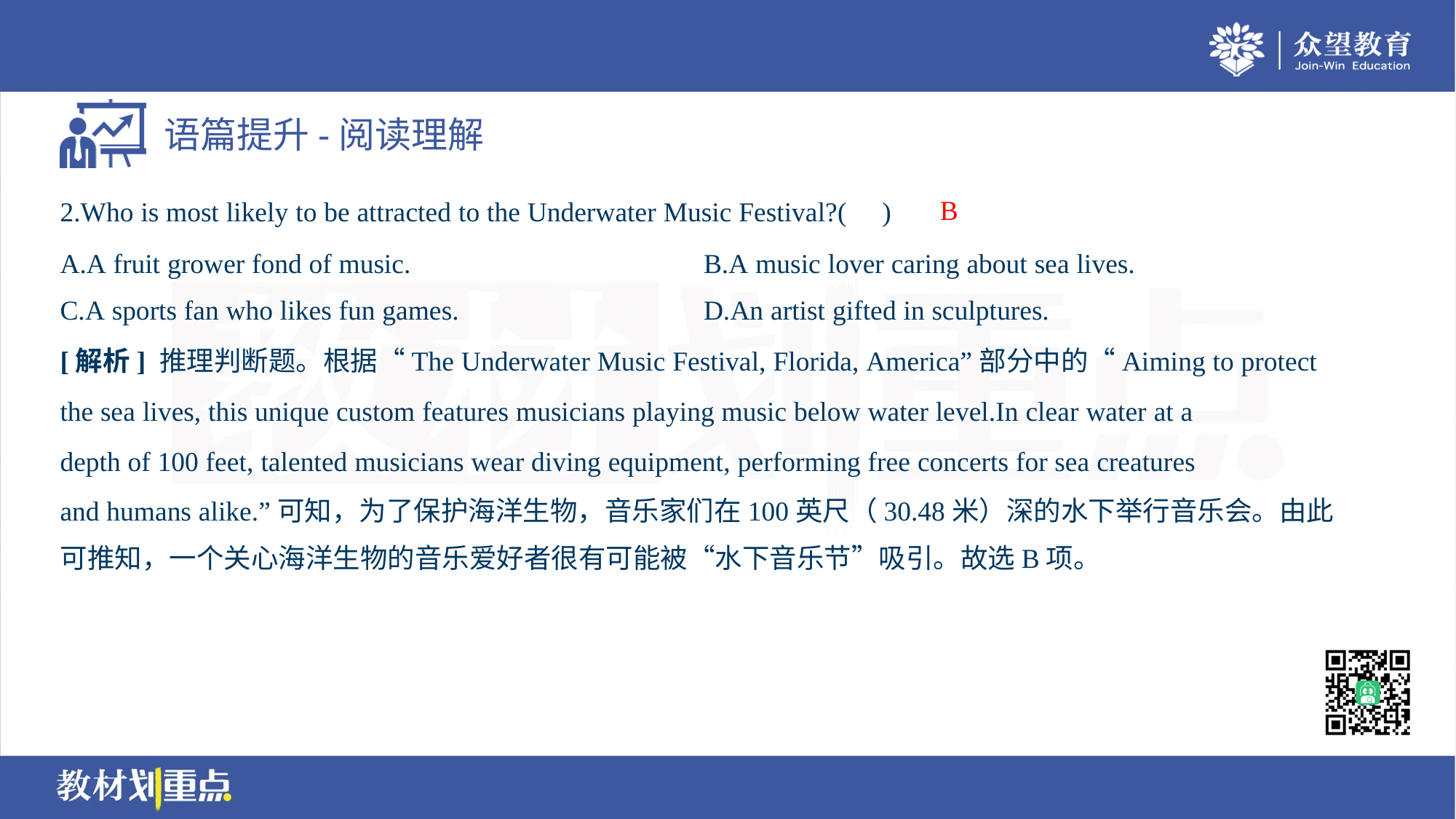

B
2.Who is most likely to be attracted to the Underwater Music Festival?(     )
A.A fruit grower fond of music.	B.A music lover caring about sea lives.
C.A sports fan who likes fun games.	D.An artist gifted in sculptures.
[解析] 推理判断题。根据“The Underwater Music Festival, Florida, America”部分中的“Aiming to protect
the sea lives, this unique custom features musicians playing music below water level.In clear water at a
depth of 100 feet, talented musicians wear diving equipment, performing free concerts for sea creatures
and humans alike.”可知，为了保护海洋生物，音乐家们在100英尺（30.48米）深的水下举行音乐会。由此
可推知，一个关心海洋生物的音乐爱好者很有可能被“水下音乐节”吸引。故选B项。